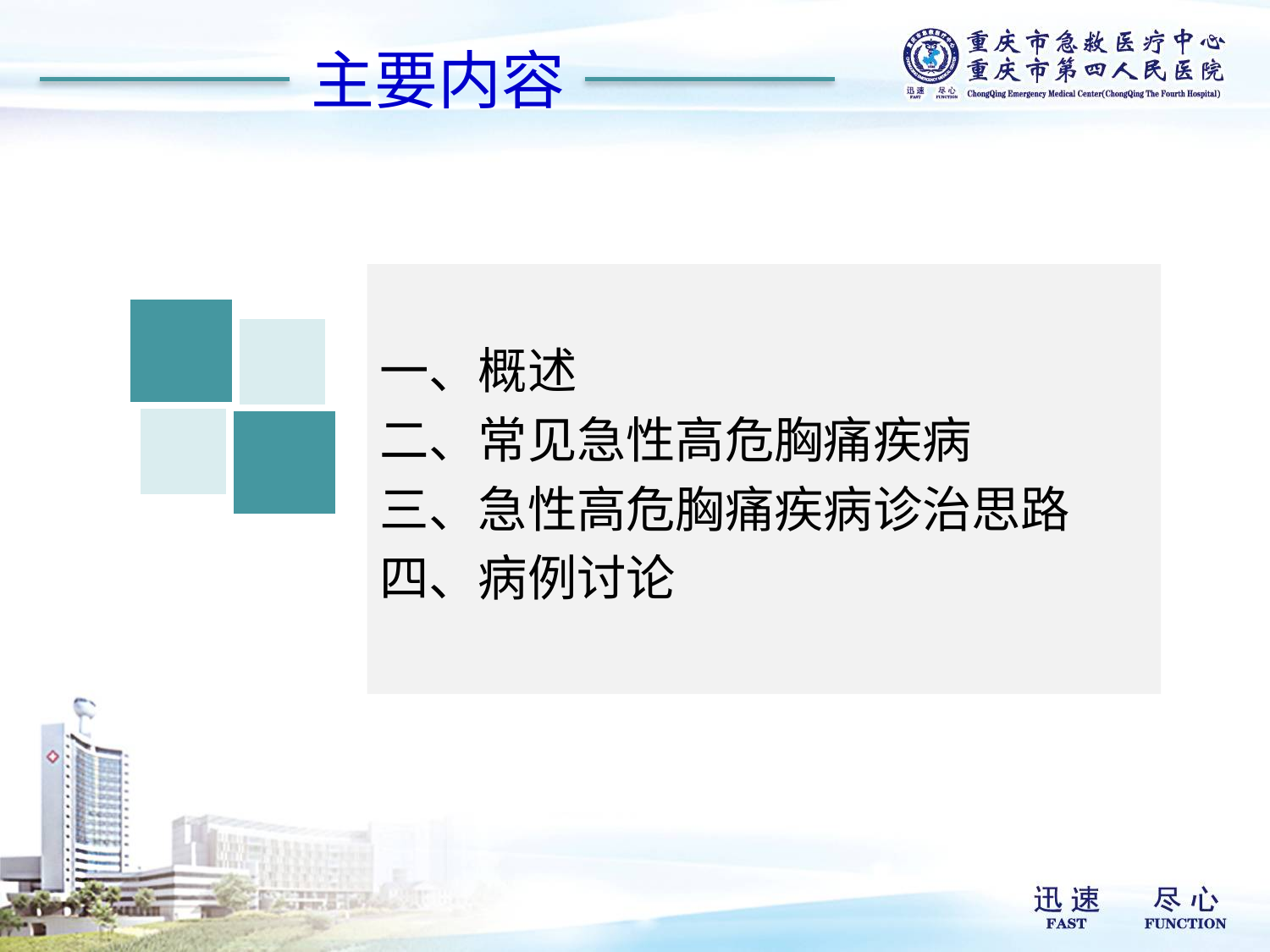

# 主要内容

一、概述
二、常见急性高危胸痛疾病
三、急性高危胸痛疾病诊治思路
四、病例讨论